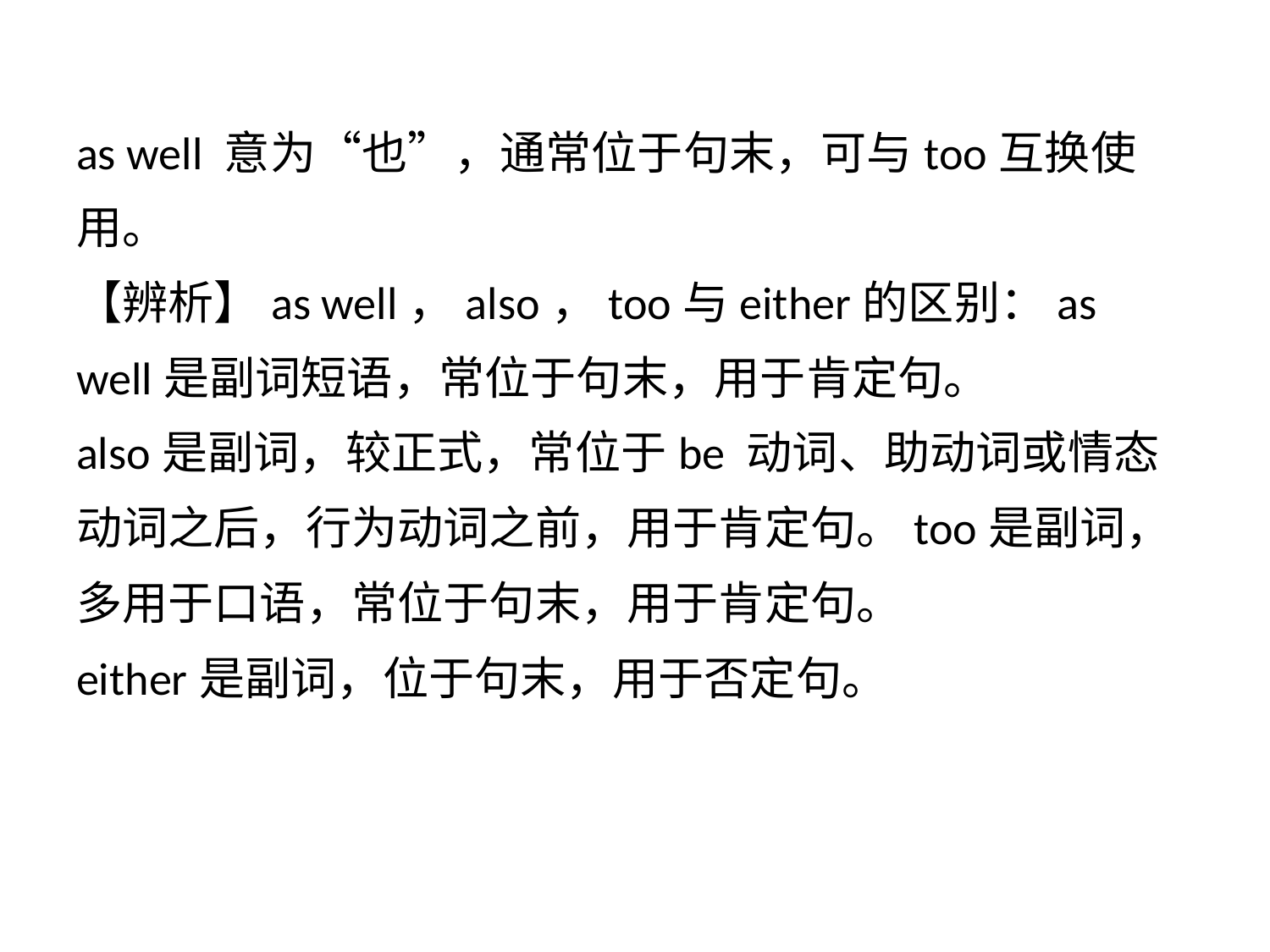

as well 意为“也”，通常位于句末，可与too互换使
用。
【辨析】as well，also，too与either的区别：as
well是副词短语，常位于句末，用于肯定句。
also是副词，较正式，常位于be 动词、助动词或情态
动词之后，行为动词之前，用于肯定句。too是副词，
多用于口语，常位于句末，用于肯定句。
either是副词，位于句末，用于否定句。